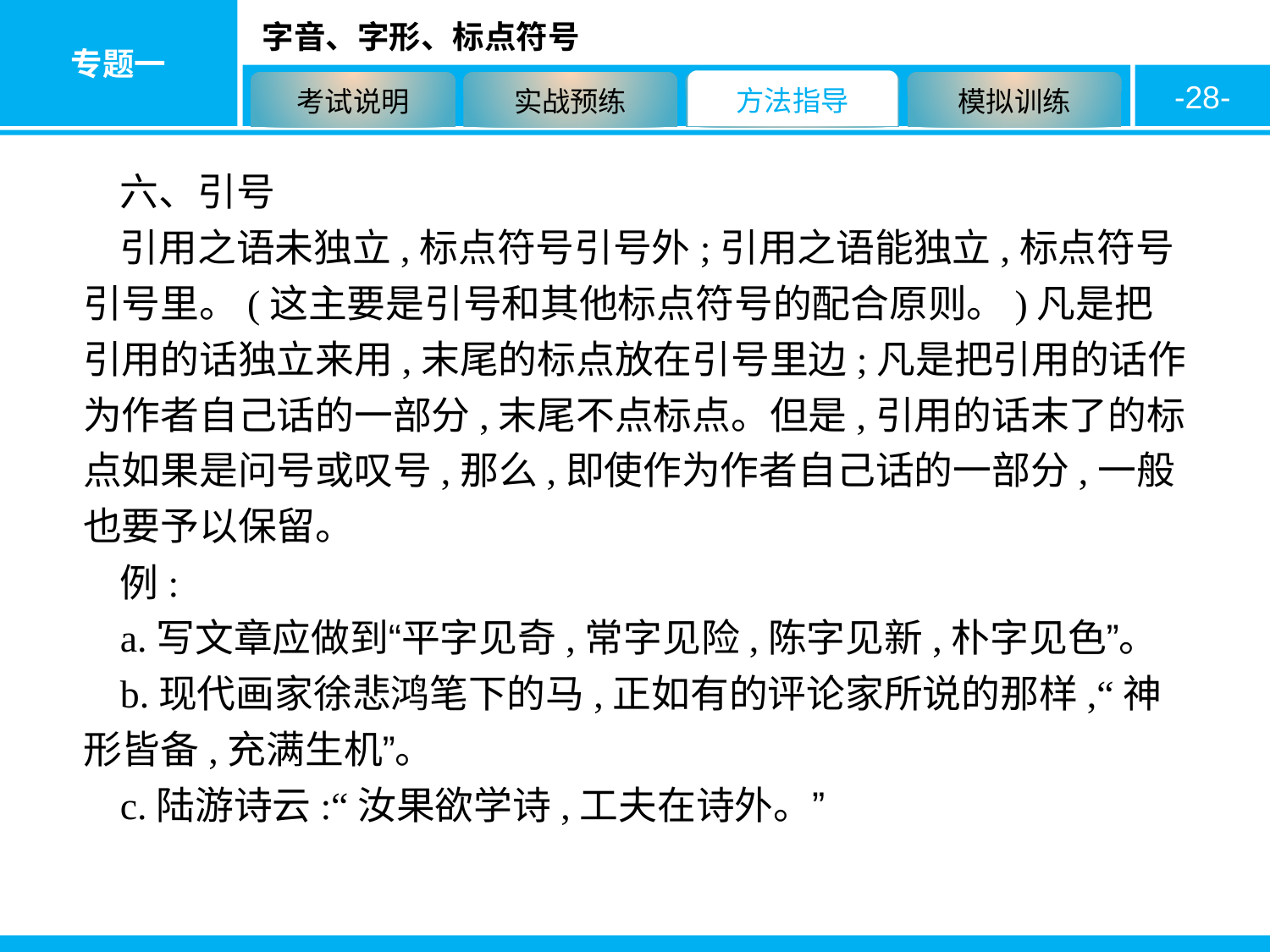

-28-
六、引号
引用之语未独立,标点符号引号外;引用之语能独立,标点符号引号里。(这主要是引号和其他标点符号的配合原则。)凡是把引用的话独立来用,末尾的标点放在引号里边;凡是把引用的话作为作者自己话的一部分,末尾不点标点。但是,引用的话末了的标点如果是问号或叹号,那么,即使作为作者自己话的一部分,一般也要予以保留。
例:
a.写文章应做到“平字见奇,常字见险,陈字见新,朴字见色”。
b.现代画家徐悲鸿笔下的马,正如有的评论家所说的那样,“神形皆备,充满生机”。
c.陆游诗云:“汝果欲学诗,工夫在诗外。”